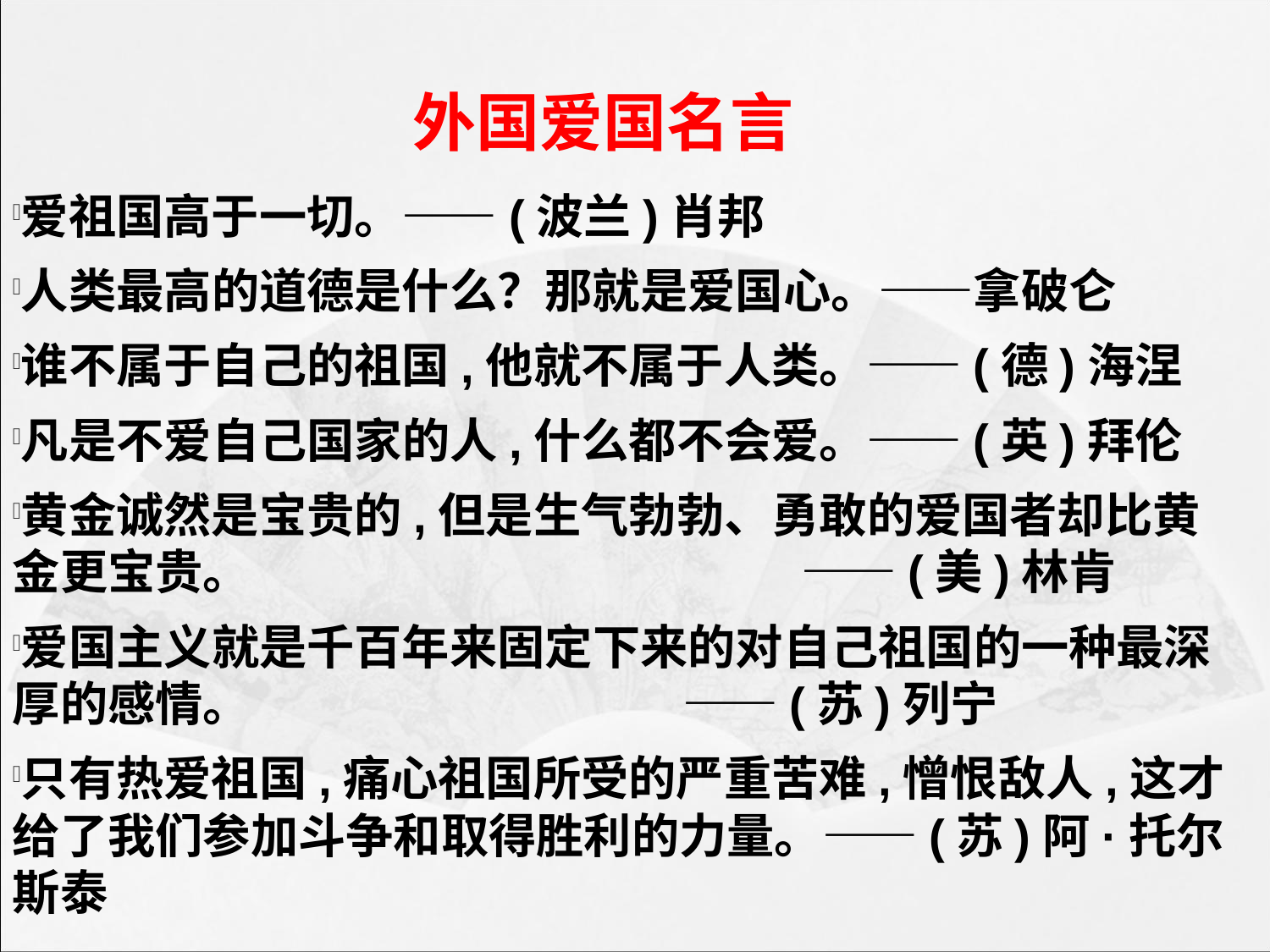

# 外国爱国名言
爱祖国高于一切。——(波兰)肖邦
人类最高的道德是什么？那就是爱国心。——拿破仑
谁不属于自己的祖国,他就不属于人类。——(德)海涅
凡是不爱自己国家的人,什么都不会爱。——(英)拜伦
黄金诚然是宝贵的,但是生气勃勃、勇敢的爱国者却比黄金更宝贵。                                                   ——(美)林肯
爱国主义就是千百年来固定下来的对自己祖国的一种最深厚的感情。                                        ——(苏)列宁
只有热爱祖国,痛心祖国所受的严重苦难,憎恨敌人,这才给了我们参加斗争和取得胜利的力量。——(苏)阿·托尔斯泰